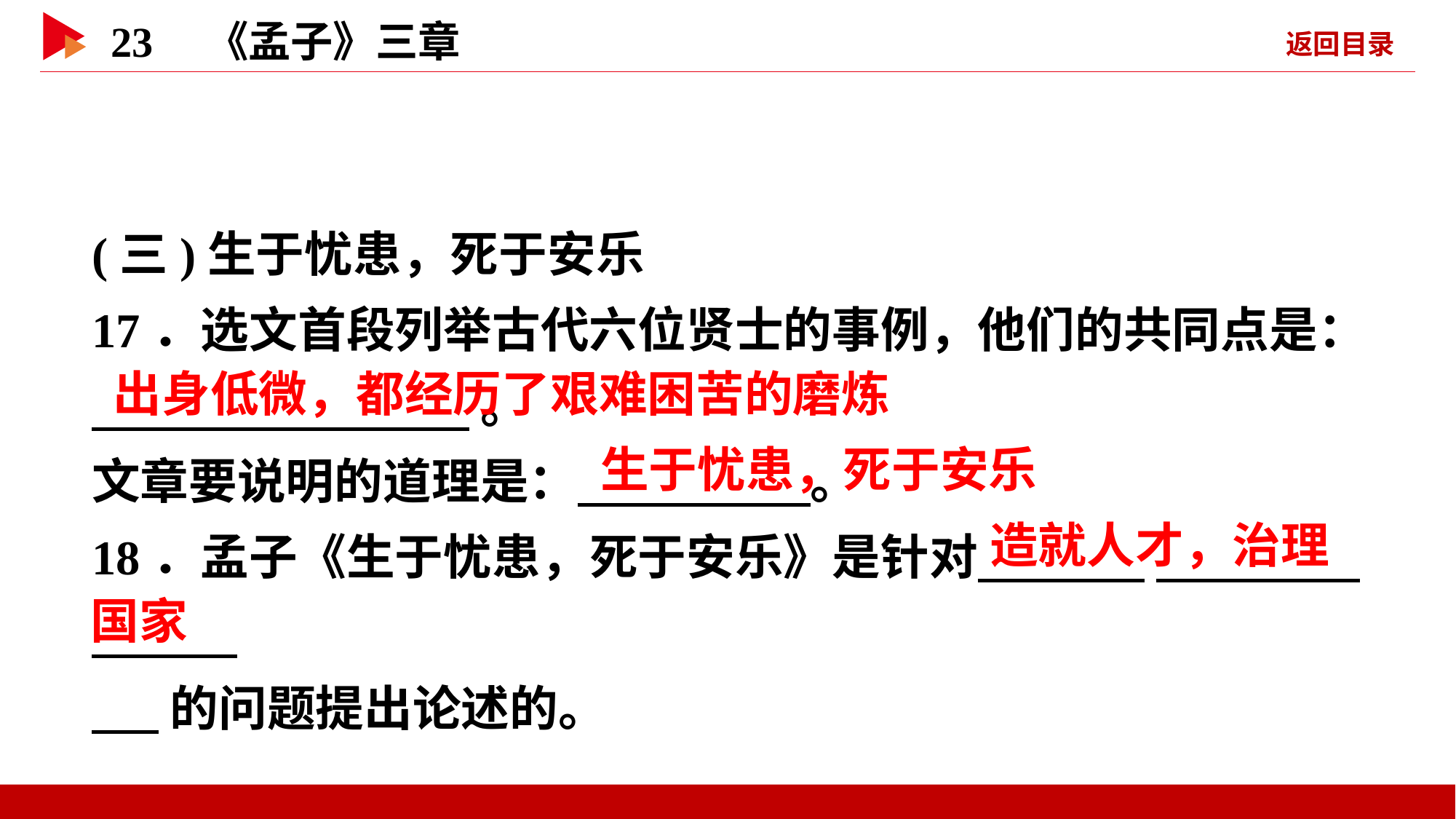

(三)生于忧患，死于安乐
17．选文首段列举古代六位贤士的事例，他们的共同点是：
                                  。
文章要说明的道理是：                     。
18．孟子《生于忧患，死于安乐》是针对               _
      的问题提出论述的。
 出身低微，都经历了艰难困苦的磨炼
 生于忧患，死于安乐
 造就人才，治理
国家